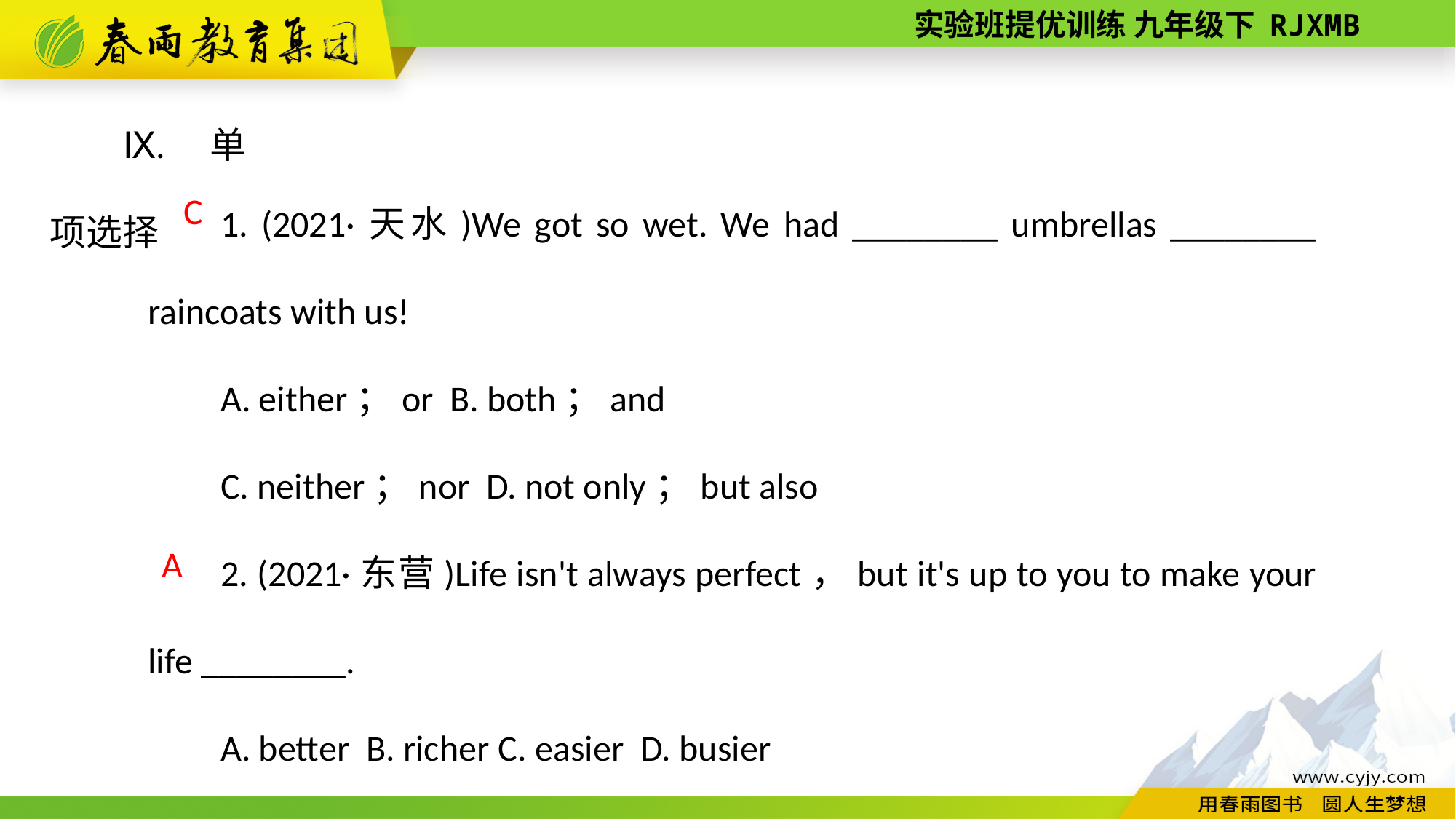

Ⅸ. 单项选择
1. (2021·天水)We got so wet. We had ________ umbrellas ________ raincoats with us!
A. either；or  B. both；and
C. neither；nor  D. not only；but also
2. (2021·东营)Life isn't always perfect，but it's up to you to make your life ________.
A. better  B. richer  C. easier  D. busier
C
A